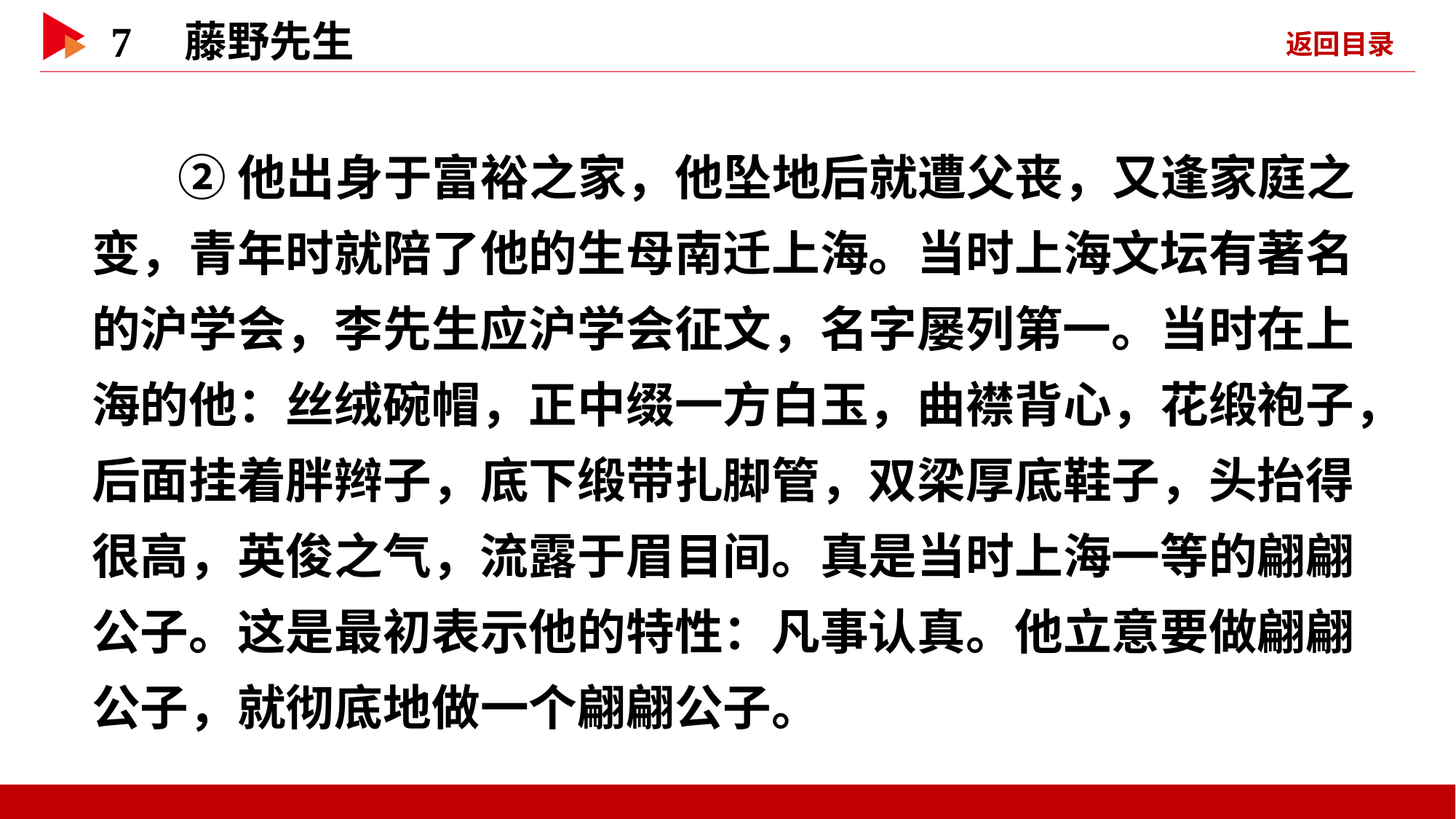

②他出身于富裕之家，他坠地后就遭父丧，又逢家庭之变，青年时就陪了他的生母南迁上海。当时上海文坛有著名的沪学会，李先生应沪学会征文，名字屡列第一。当时在上海的他：丝绒碗帽，正中缀一方白玉，曲襟背心，花缎袍子，后面挂着胖辫子，底下缎带扎脚管，双梁厚底鞋子，头抬得很高，英俊之气，流露于眉目间。真是当时上海一等的翩翩公子。这是最初表示他的特性：凡事认真。他立意要做翩翩公子，就彻底地做一个翩翩公子。